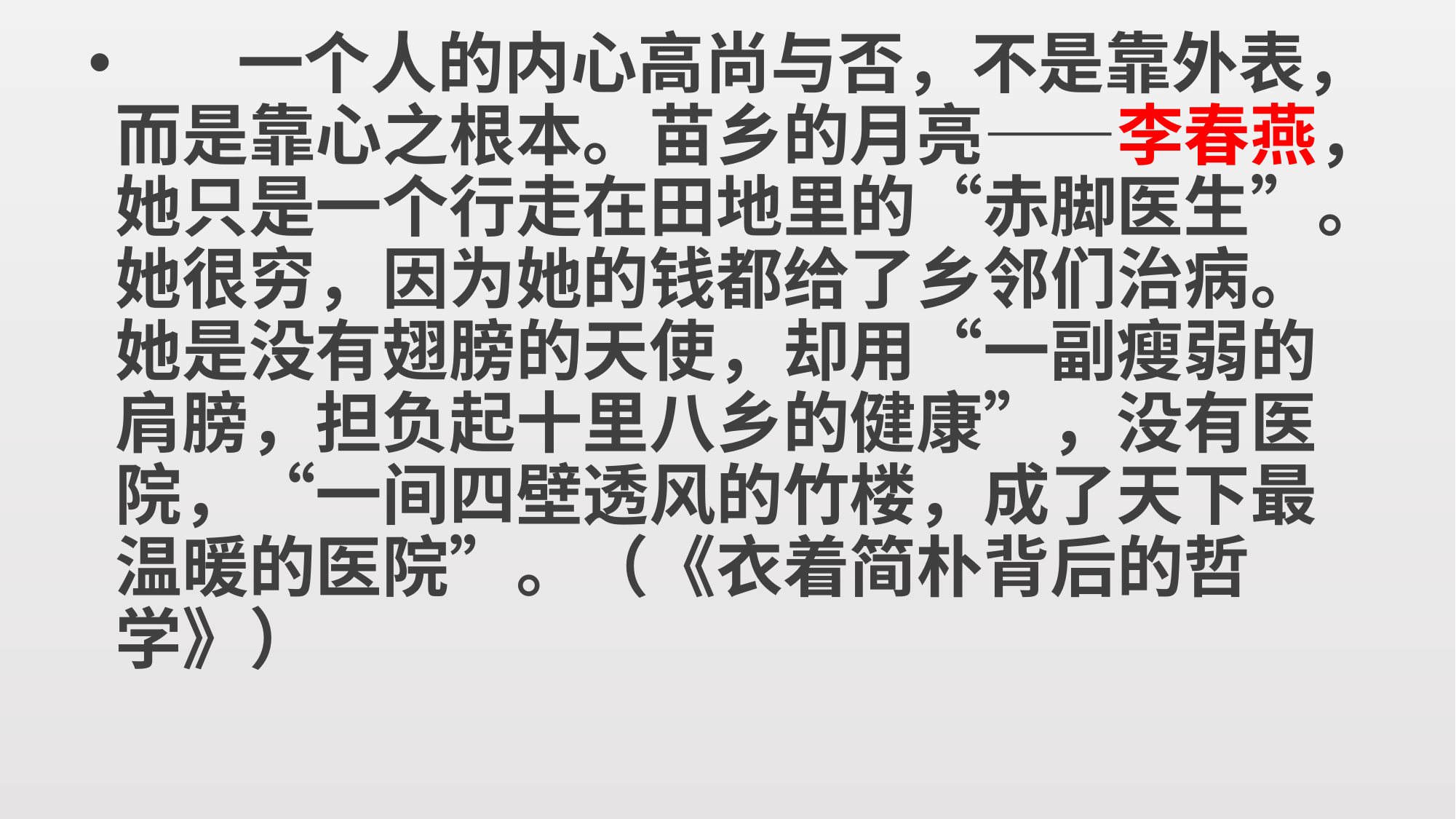

一个人的内心高尚与否，不是靠外表，而是靠心之根本。苗乡的月亮——李春燕，她只是一个行走在田地里的“赤脚医生”。她很穷，因为她的钱都给了乡邻们治病。她是没有翅膀的天使，却用“一副瘦弱的肩膀，担负起十里八乡的健康”，没有医院，“一间四壁透风的竹楼，成了天下最温暖的医院”。（《衣着简朴背后的哲学》）